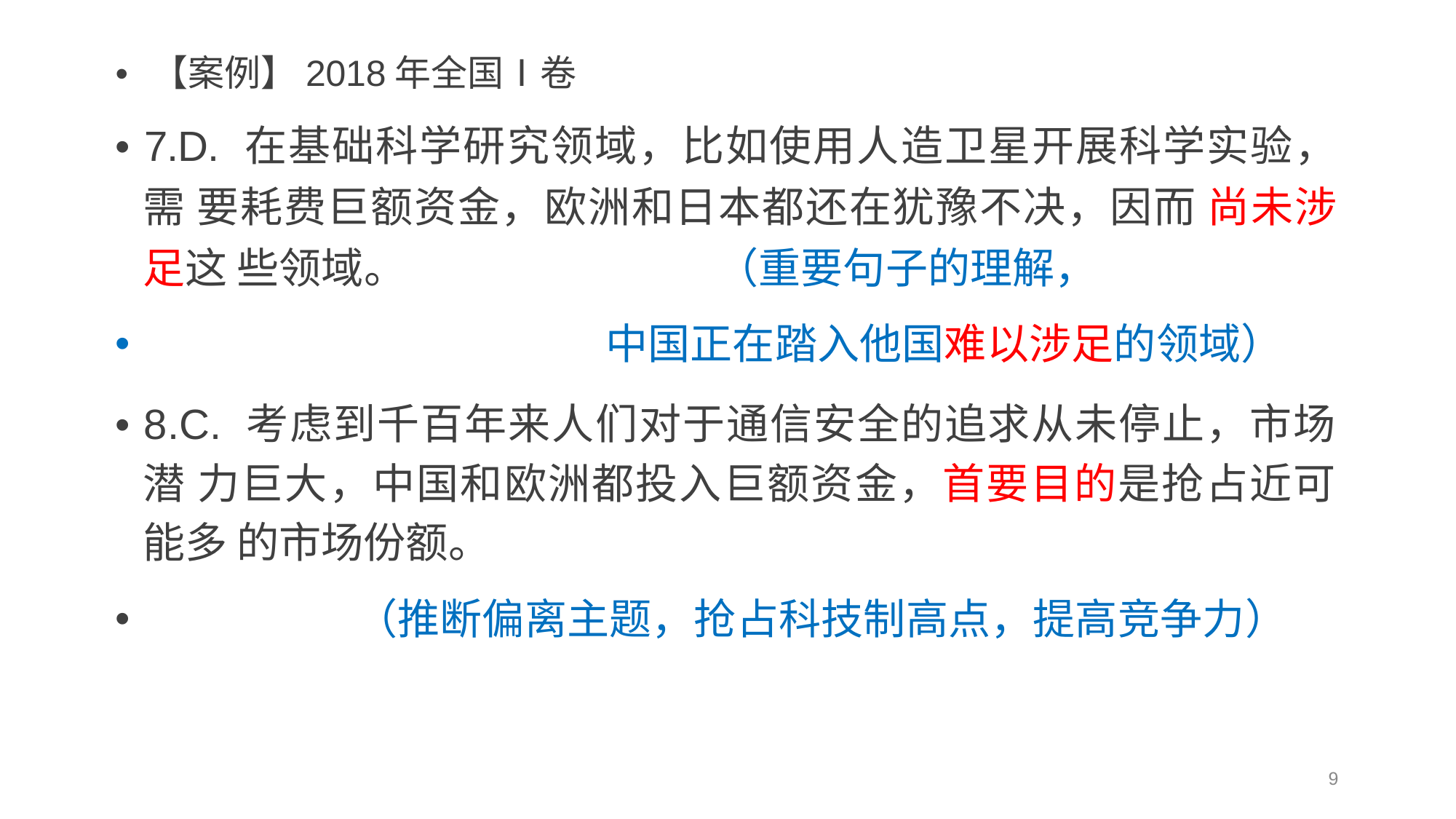

• 【案例】2018年全国Ⅰ卷
• 7.D. 在基础科学研究领域，比如使用人造卫星开展科学实验，需 要耗费巨额资金，欧洲和日本都还在犹豫不决，因而 尚未涉足这 些领域。 （重要句子的理解，
中国正在踏入他国难以涉足的领域）
•
• 8.C. 考虑到千百年来人们对于通信安全的追求从未停止，市场潜 力巨大，中国和欧洲都投入巨额资金，首要目的是抢占近可能多 的市场份额。
（推断偏离主题，抢占科技制高点，提高竞争力）
•
9